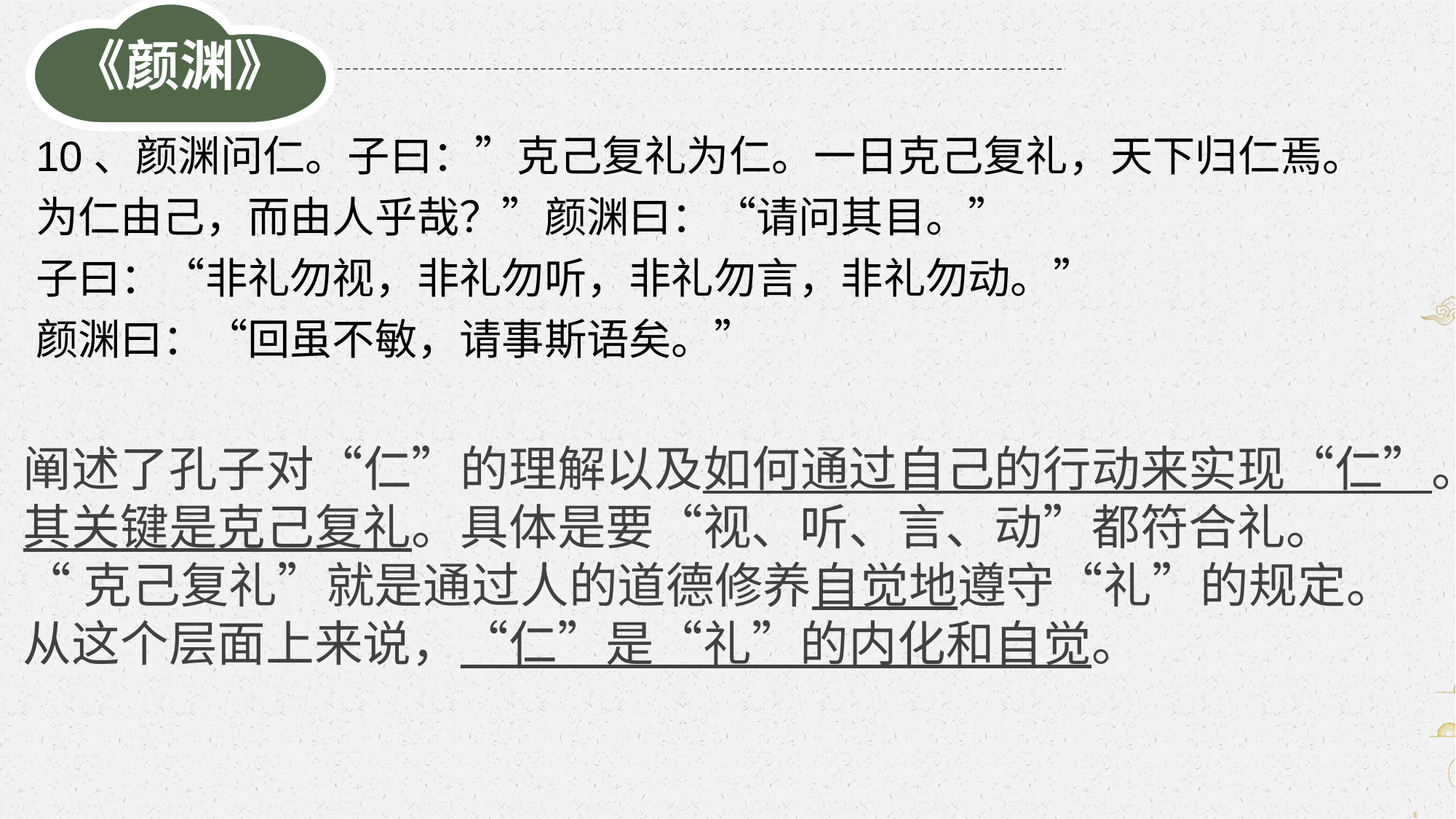

《颜渊》
10、颜渊问仁。子曰：”克己复礼为仁。一日克己复礼，天下归仁焉。
为仁由己，而由人乎哉？”颜渊曰：“请问其目。”
子曰：“非礼勿视，非礼勿听，非礼勿言，非礼勿动。”
颜渊曰：“回虽不敏，请事斯语矣。”
阐述了孔子对“仁”的理解以及如何通过自己的行动来实现“仁”。
其关键是克己复礼。具体是要“视、听、言、动”都符合礼。
“克己复礼”就是通过人的道德修养自觉地遵守“礼”的规定。
从这个层面上来说，“仁”是“礼”的内化和自觉。